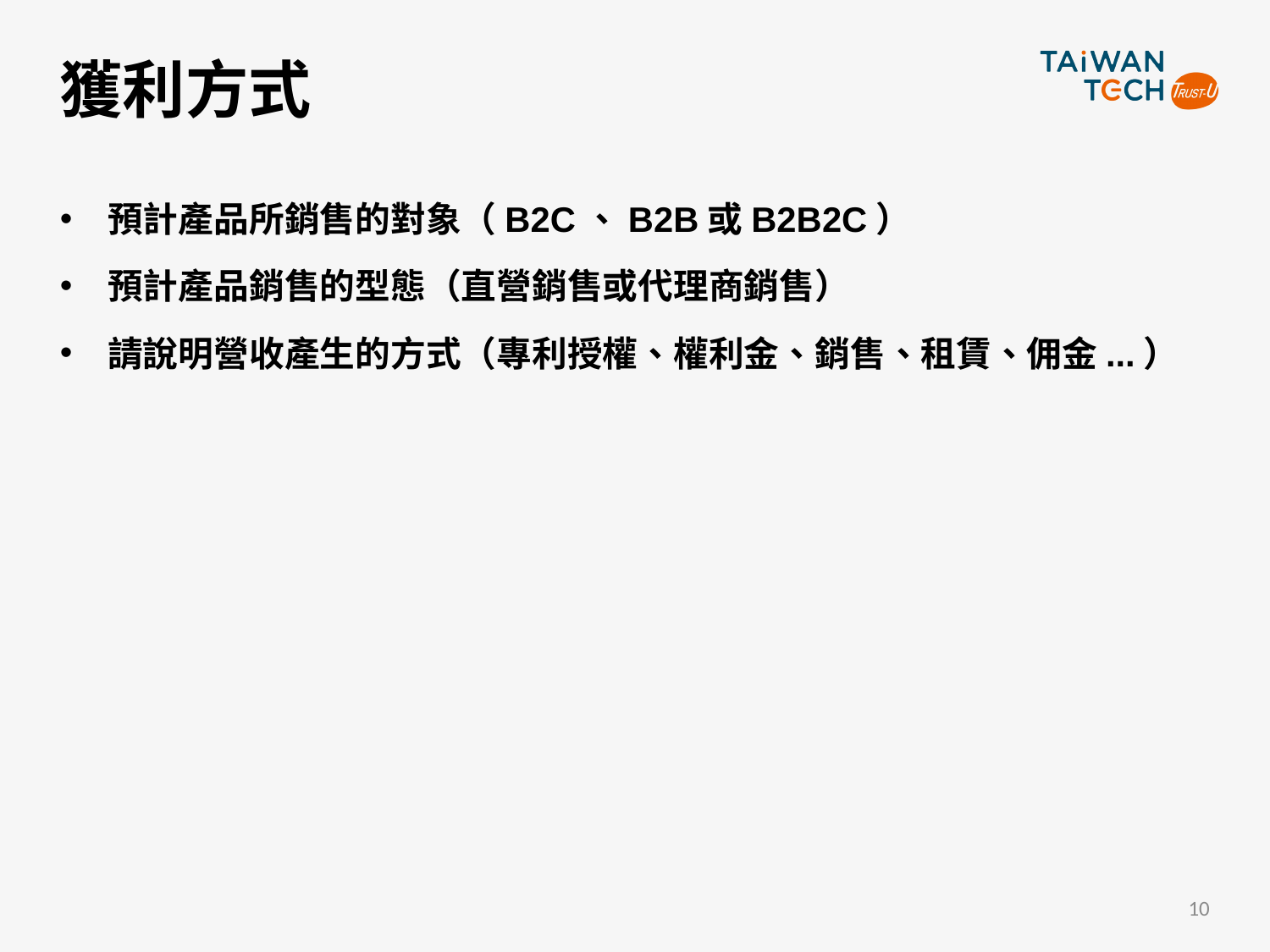

# 獲利方式
預計產品所銷售的對象（B2C、B2B或B2B2C）
預計產品銷售的型態（直營銷售或代理商銷售）
請說明營收產生的方式（專利授權、權利金、銷售、租賃、佣金...）

10